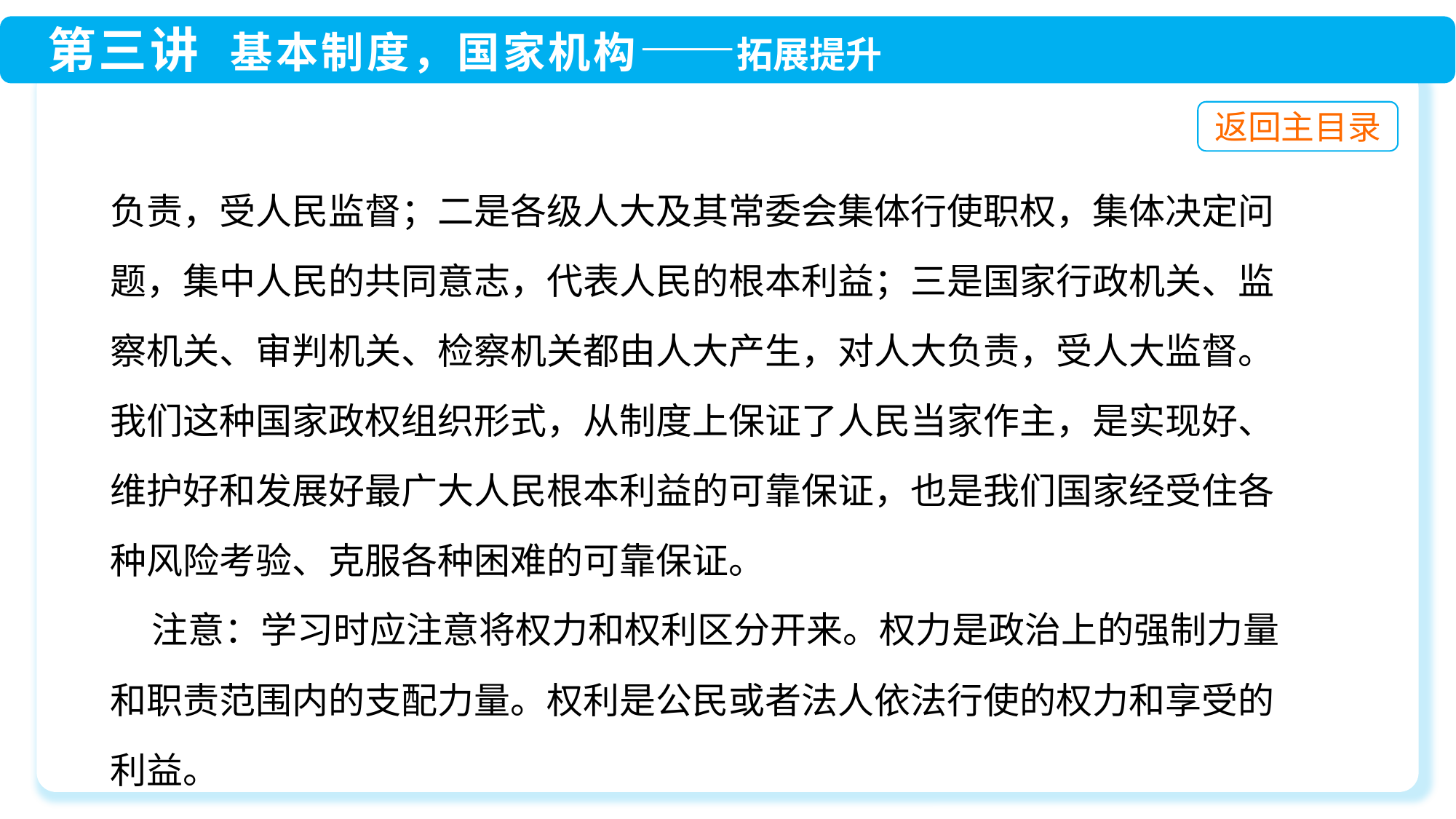

负责，受人民监督；二是各级人大及其常委会集体行使职权，集体决定问题，集中人民的共同意志，代表人民的根本利益；三是国家行政机关、监察机关、审判机关、检察机关都由人大产生，对人大负责，受人大监督。我们这种国家政权组织形式，从制度上保证了人民当家作主，是实现好、维护好和发展好最广大人民根本利益的可靠保证，也是我们国家经受住各种风险考验、克服各种困难的可靠保证。
    注意：学习时应注意将权力和权利区分开来。权力是政治上的强制力量和职责范围内的支配力量。权利是公民或者法人依法行使的权力和享受的利益。